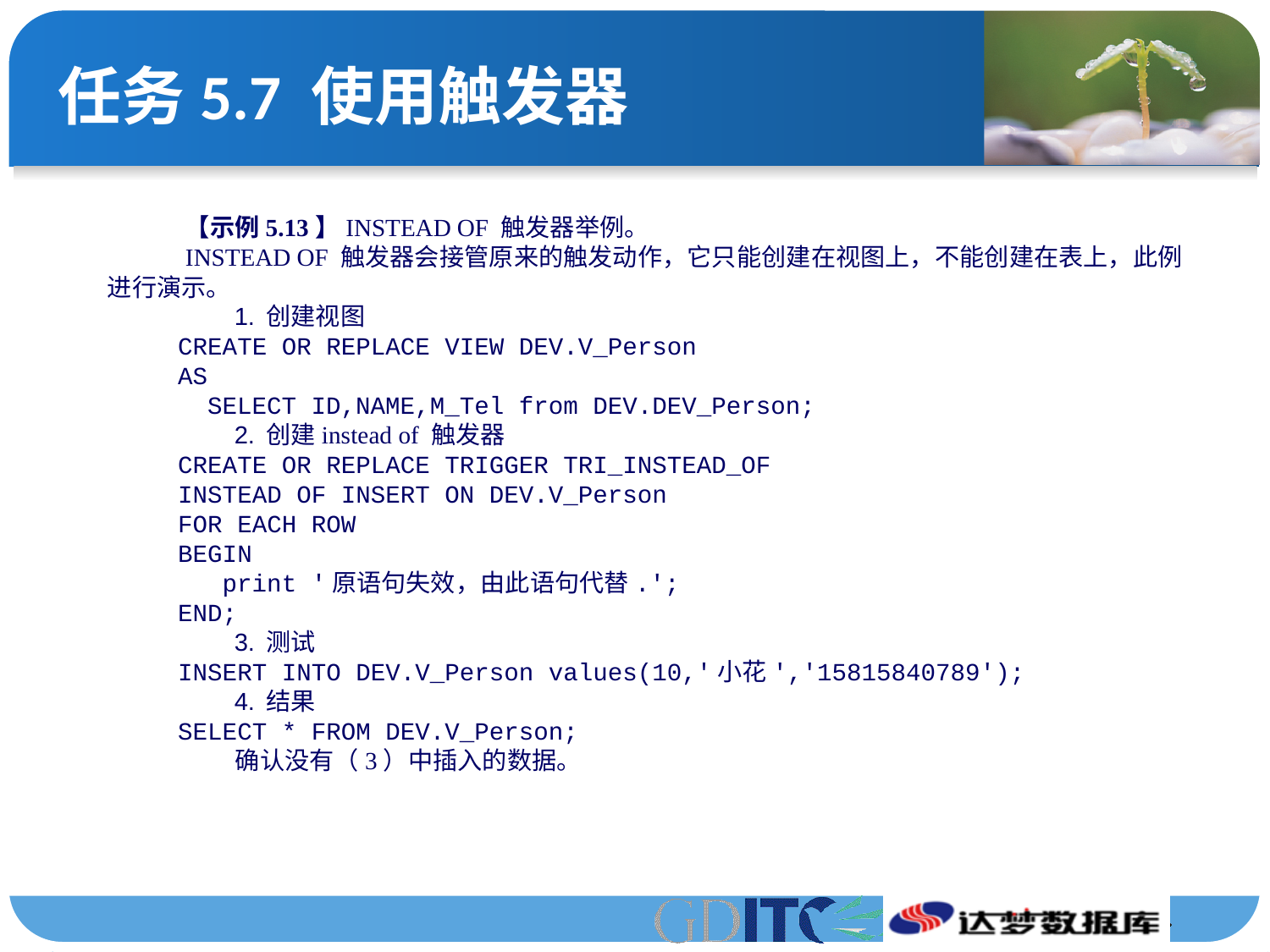

# 任务5.7 使用触发器
【示例5.13】INSTEAD OF 触发器举例。
INSTEAD OF 触发器会接管原来的触发动作，它只能创建在视图上，不能创建在表上，此例进行演示。
创建视图
CREATE OR REPLACE VIEW DEV.V_Person
AS
  SELECT ID,NAME,M_Tel from DEV.DEV_Person;
创建instead of 触发器
CREATE OR REPLACE TRIGGER TRI_INSTEAD_OF
INSTEAD OF INSERT ON DEV.V_Person
FOR EACH ROW
BEGIN
   print '原语句失效，由此语句代替.';
END;
测试
INSERT INTO DEV.V_Person values(10,'小花','15815840789');
结果
SELECT * FROM DEV.V_Person;
        确认没有（3）中插入的数据。